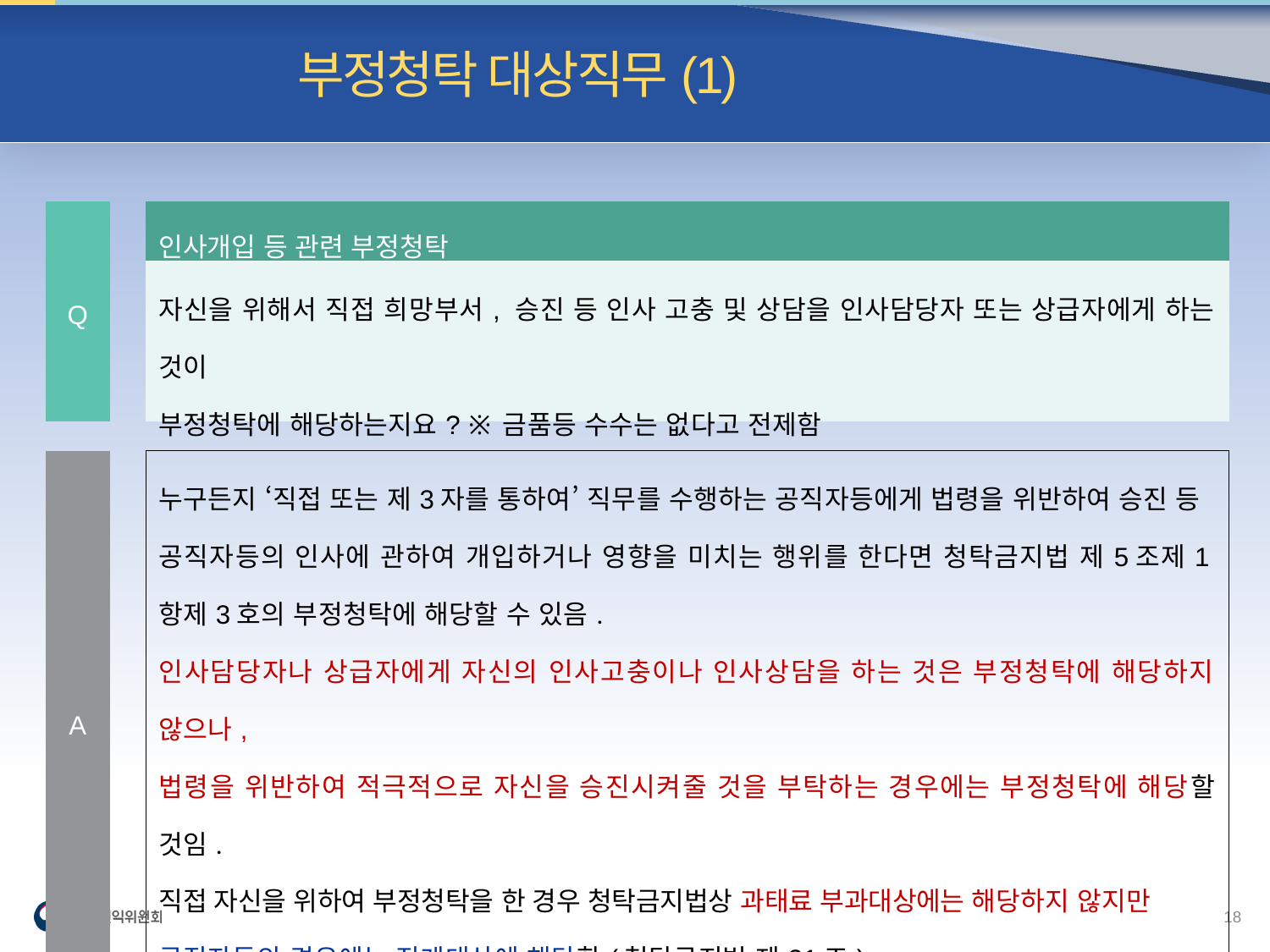

빈발질의 | 부정청탁 대상직무(1)

| Q |  | 인사개입 등 관련 부정청탁 |
| --- | --- | --- |
|  |  | 자신을 위해서 직접 희망부서, 승진 등 인사 고충 및 상담을 인사담당자 또는 상급자에게 하는 것이 부정청탁에 해당하는지요? ※ 금품등 수수는 없다고 전제함 |
|  |  |  |
| A |  | 누구든지 ‘직접 또는 제3자를 통하여’ 직무를 수행하는 공직자등에게 법령을 위반하여 승진 등 공직자등의 인사에 관하여 개입하거나 영향을 미치는 행위를 한다면 청탁금지법 제5조제1항제3호의 부정청탁에 해당할 수 있음. 인사담당자나 상급자에게 자신의 인사고충이나 인사상담을 하는 것은 부정청탁에 해당하지 않으나, 법령을 위반하여 적극적으로 자신을 승진시켜줄 것을 부탁하는 경우에는 부정청탁에 해당할 것임. 직접 자신을 위하여 부정청탁을 한 경우 청탁금지법상 과태료 부과대상에는 해당하지 않지만 공직자등의 경우에는 징계대상에 해당함(청탁금지법 제21조). 인사담당자 또는 상급자가 거절·신고의무(청탁금지법 제6조)를 이행하지 않고 부정청탁에 따라 직무를 수행할 경우 형사처벌 대상이며, 징계대상에도 해당함. |
18